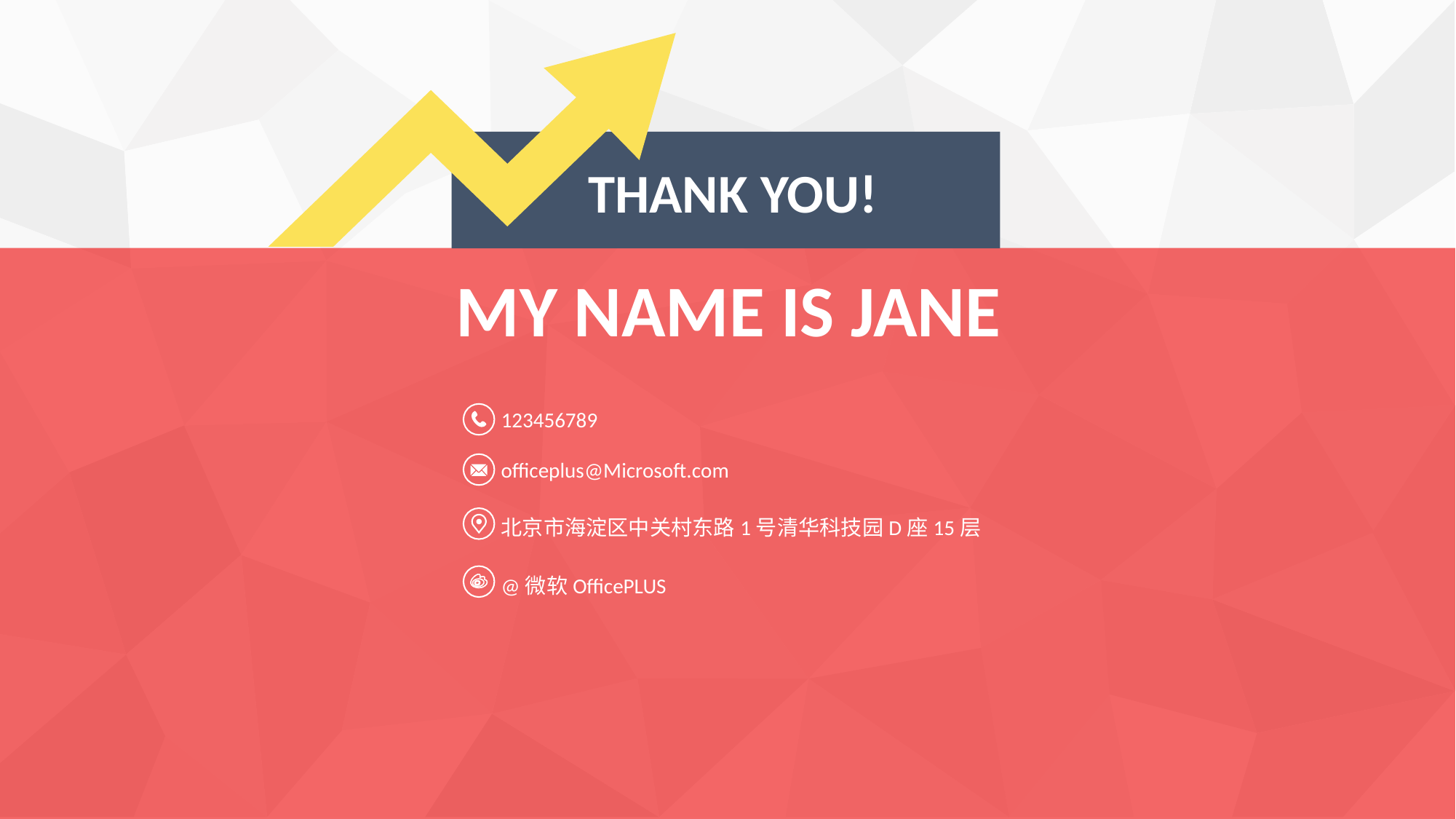

THANK YOU!
MY NAME IS JANE
123456789

officeplus@Microsoft.com

北京市海淀区中关村东路1号清华科技园D座15层

@微软OfficePLUS